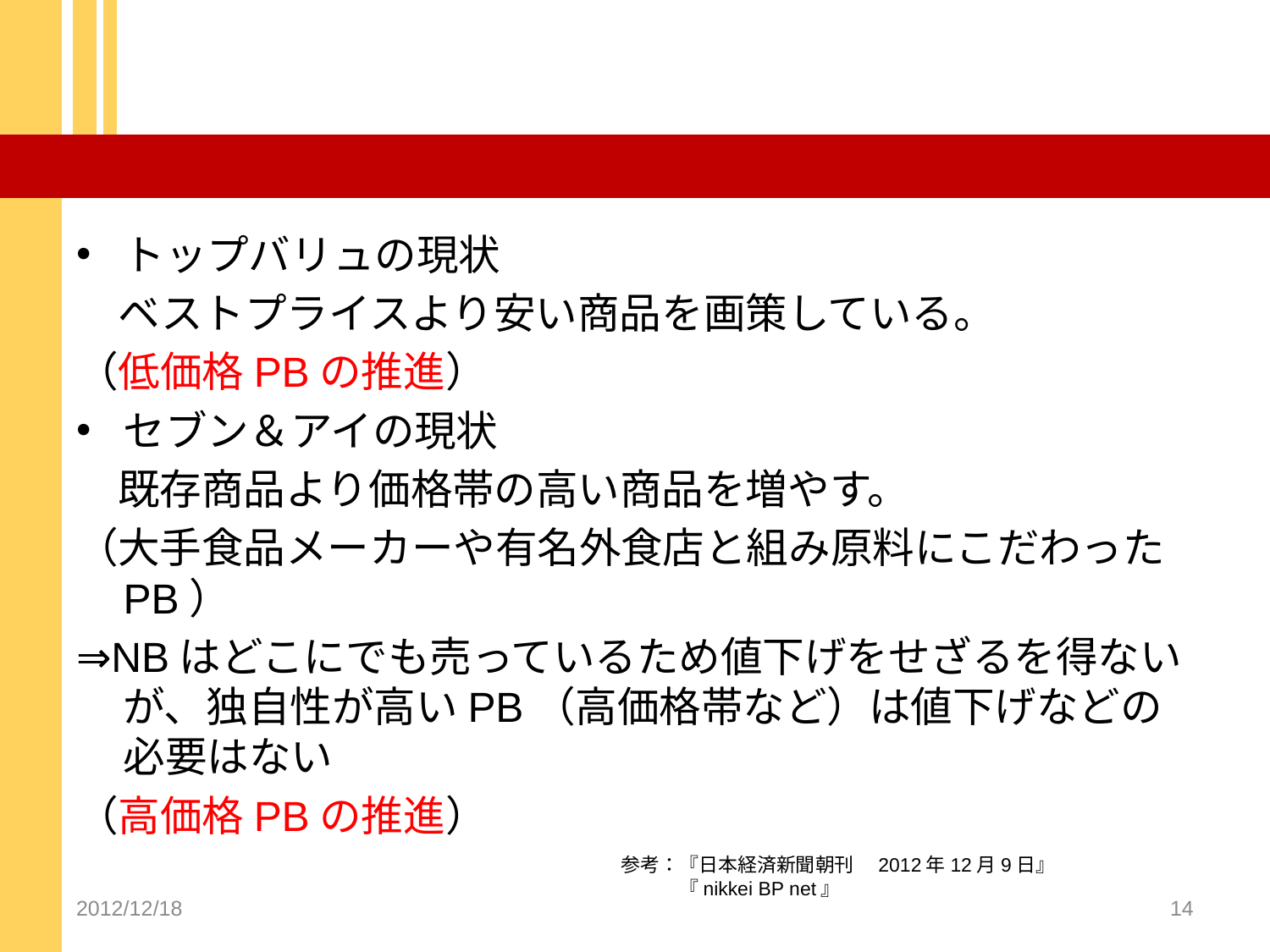

#

トップバリュの現状
　ベストプライスより安い商品を画策している。
（低価格PBの推進）
セブン＆アイの現状
　既存商品より価格帯の高い商品を増やす。
（大手食品メーカーや有名外食店と組み原料にこだわったPB）
⇒NBはどこにでも売っているため値下げをせざるを得ないが、独自性が高いPB（高価格帯など）は値下げなどの必要はない
（高価格PBの推進）

参考：『日本経済新聞朝刊　2012年12月9日』
　　　『nikkei BP net』
2012/12/18
14